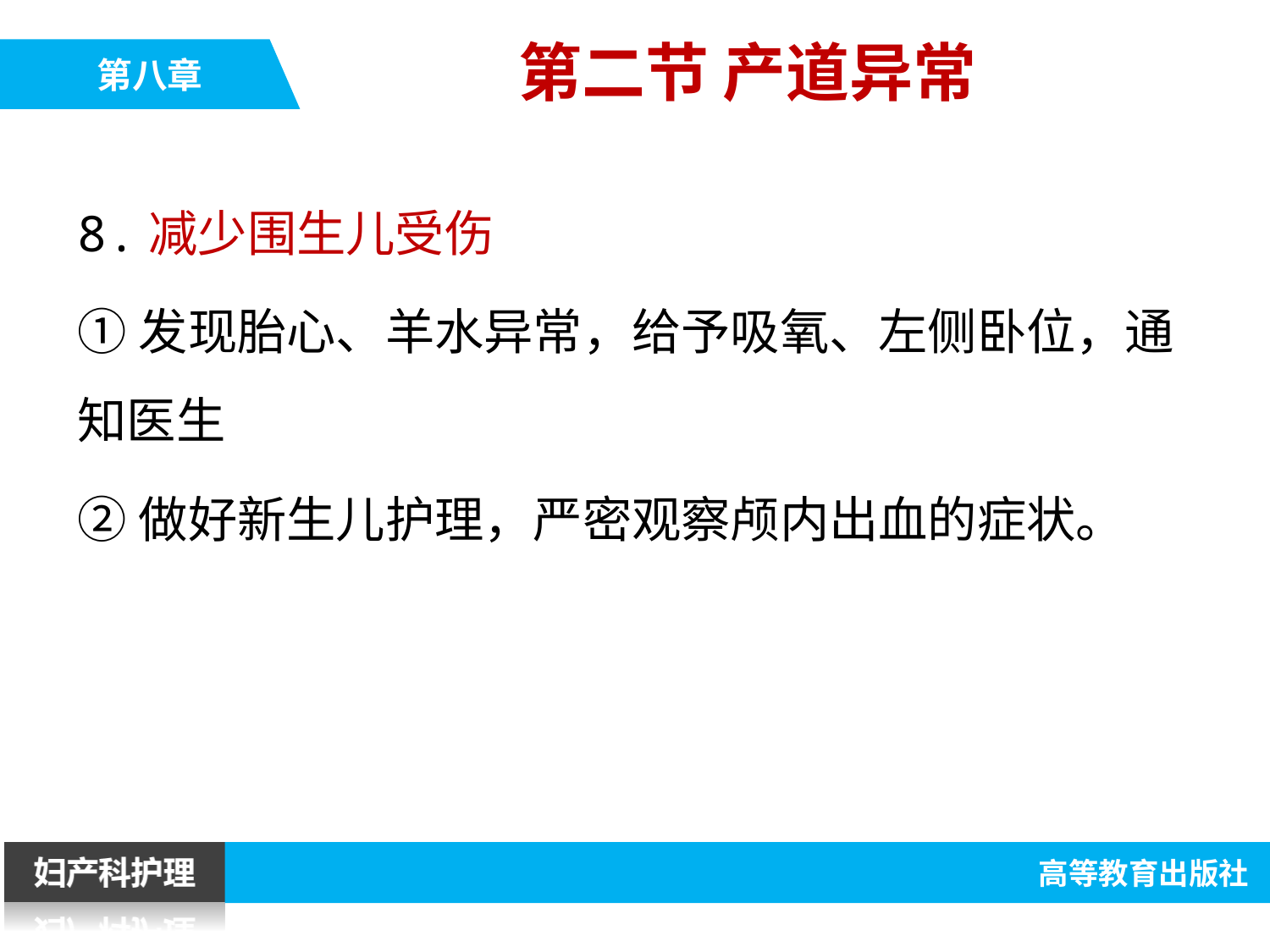

第二节 产道异常
8.减少围生儿受伤
①发现胎心、羊水异常，给予吸氧、左侧卧位，通知医生
②做好新生儿护理，严密观察颅内出血的症状。